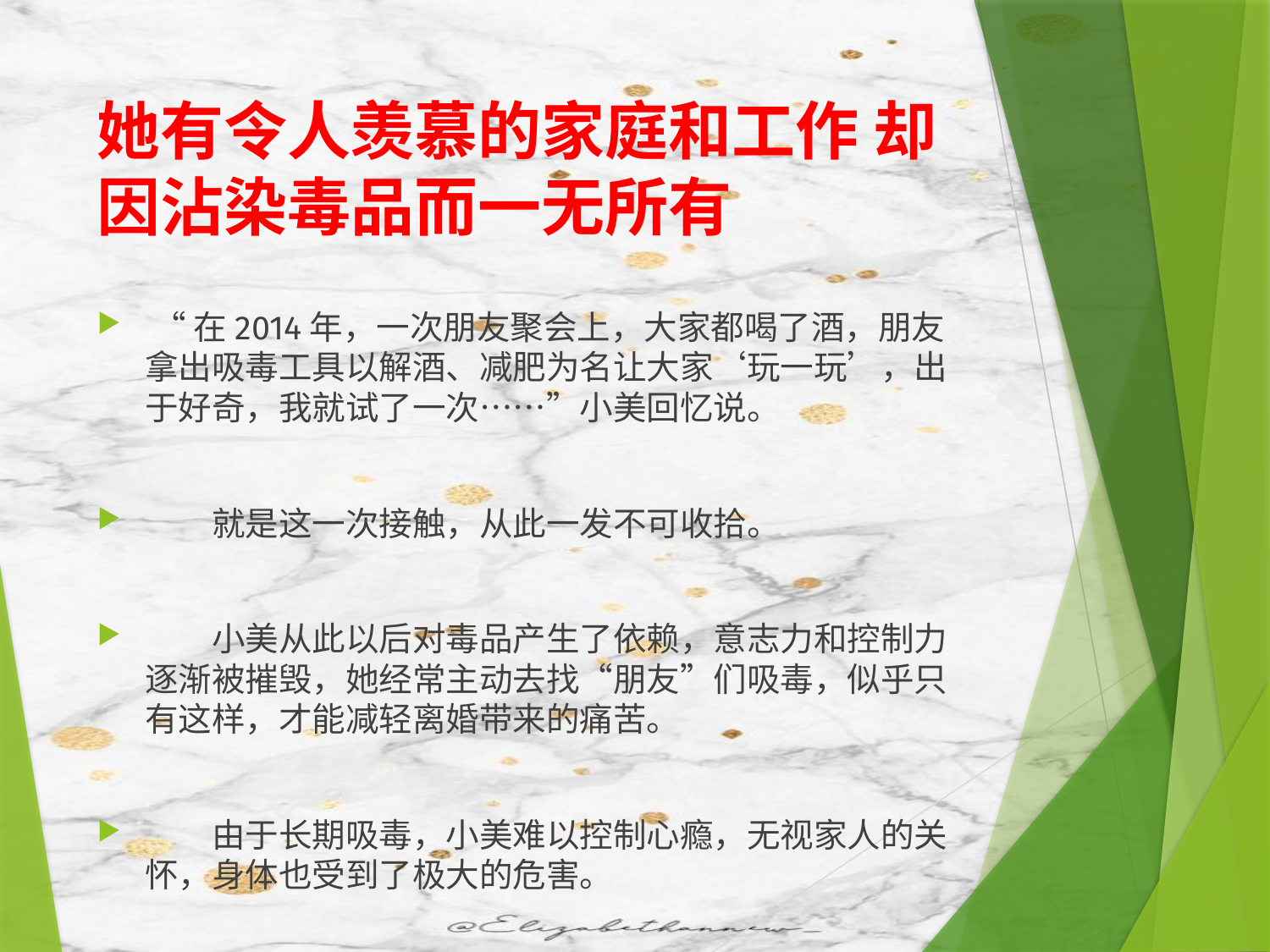

# 她有令人羡慕的家庭和工作 却因沾染毒品而一无所有
 “在2014年，一次朋友聚会上，大家都喝了酒，朋友拿出吸毒工具以解酒、减肥为名让大家‘玩一玩’，出于好奇，我就试了一次……”小美回忆说。

　　就是这一次接触，从此一发不可收拾。

　　小美从此以后对毒品产生了依赖，意志力和控制力逐渐被摧毁，她经常主动去找“朋友”们吸毒，似乎只有这样，才能减轻离婚带来的痛苦。

　　由于长期吸毒，小美难以控制心瘾，无视家人的关怀，身体也受到了极大的危害。

　　2018年，小美被送至吉林省女子强制隔离戒毒所强制戒毒。

　　“到了这里我才明白，毒品给自己和亲人带来多大的危害，也是在这里，我也读懂了自己内心对家庭、父母、孩子的思念。”小美说。